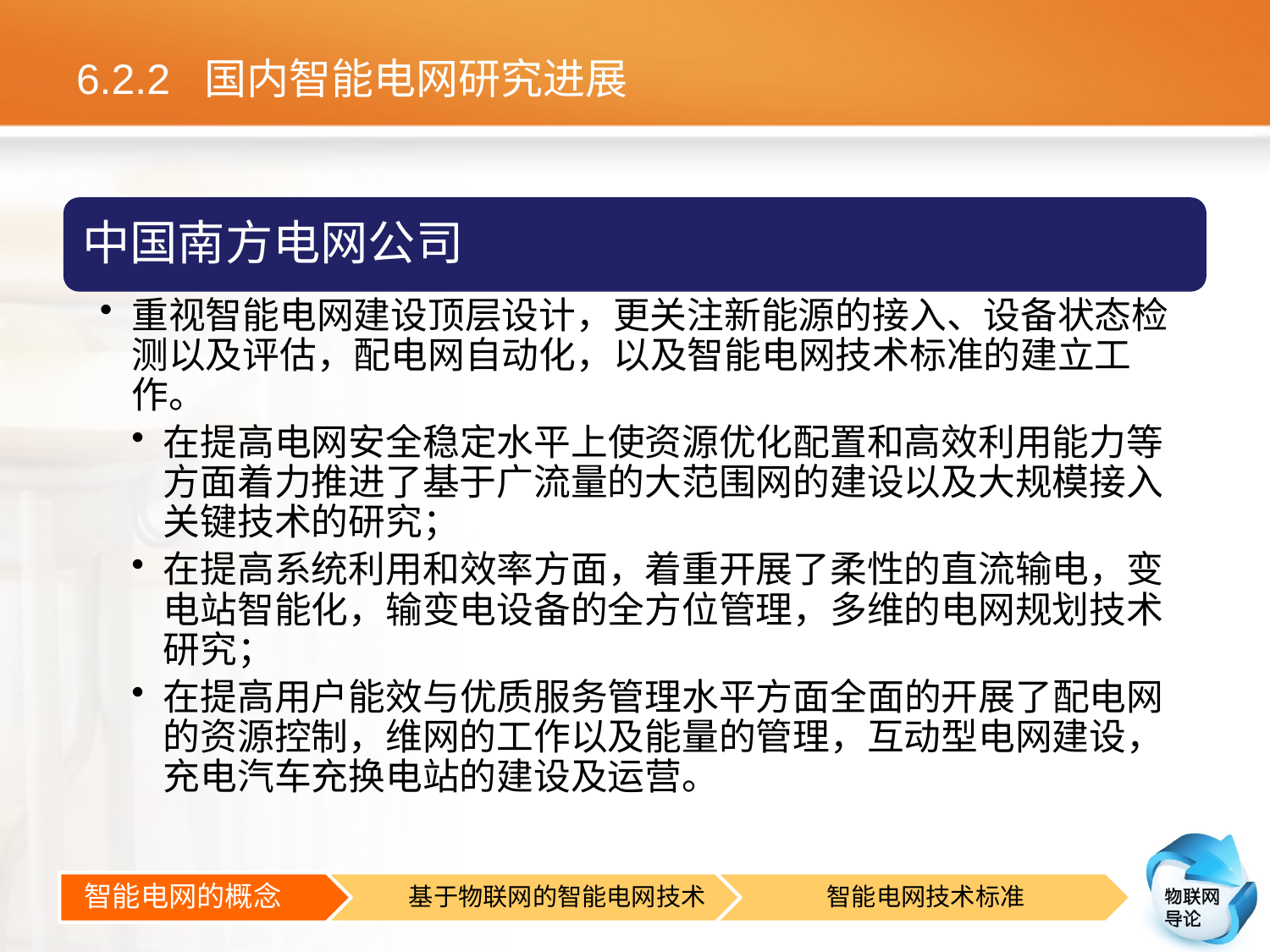

# 6.2.2  国内智能电网研究进展
中国南方电网公司
重视智能电网建设顶层设计，更关注新能源的接入、设备状态检测以及评估，配电网自动化，以及智能电网技术标准的建立工作。
在提高电网安全稳定水平上使资源优化配置和高效利用能力等方面着力推进了基于广流量的大范围网的建设以及大规模接入关键技术的研究；
在提高系统利用和效率方面，着重开展了柔性的直流输电，变电站智能化，输变电设备的全方位管理，多维的电网规划技术研究；
在提高用户能效与优质服务管理水平方面全面的开展了配电网的资源控制，维网的工作以及能量的管理，互动型电网建设，充电汽车充换电站的建设及运营。